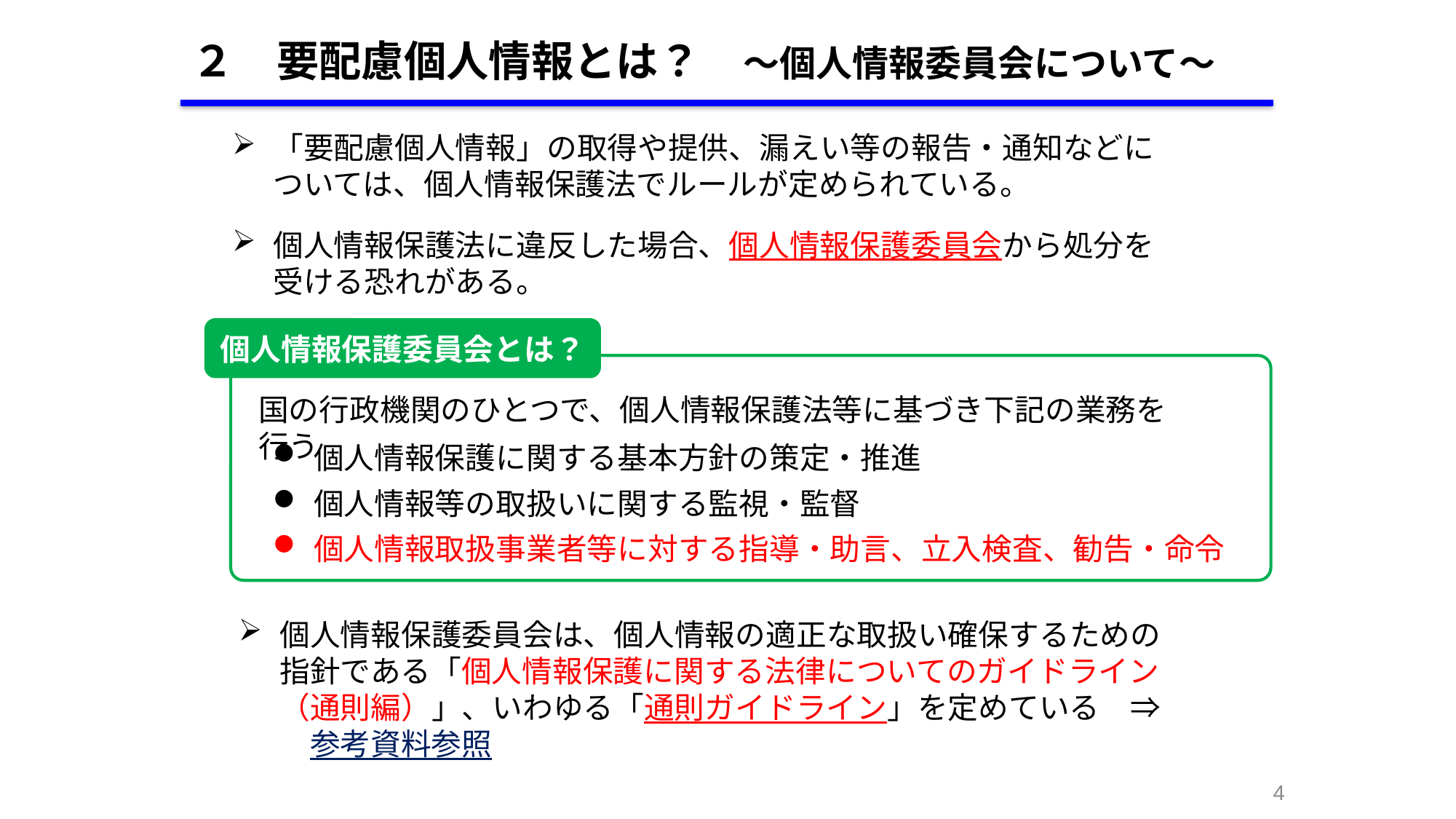

２　要配慮個人情報とは？　～個人情報委員会について～

「要配慮個人情報」の取得や提供、漏えい等の報告・通知などについては、個人情報保護法でルールが定められている。

個人情報保護法に違反した場合、個人情報保護委員会から処分を受ける恐れがある。
個人情報保護委員会とは？

国の行政機関のひとつで、個人情報保護法等に基づき下記の業務を行う
個人情報保護に関する基本方針の策定・推進
個人情報等の取扱いに関する監視・監督
個人情報取扱事業者等に対する指導・助言、立入検査、勧告・命令

個人情報保護委員会は、個人情報の適正な取扱い確保するための指針である「個人情報保護に関する法律についてのガイドライン（通則編）」、いわゆる「通則ガイドライン」を定めている　⇒　参考資料参照
4